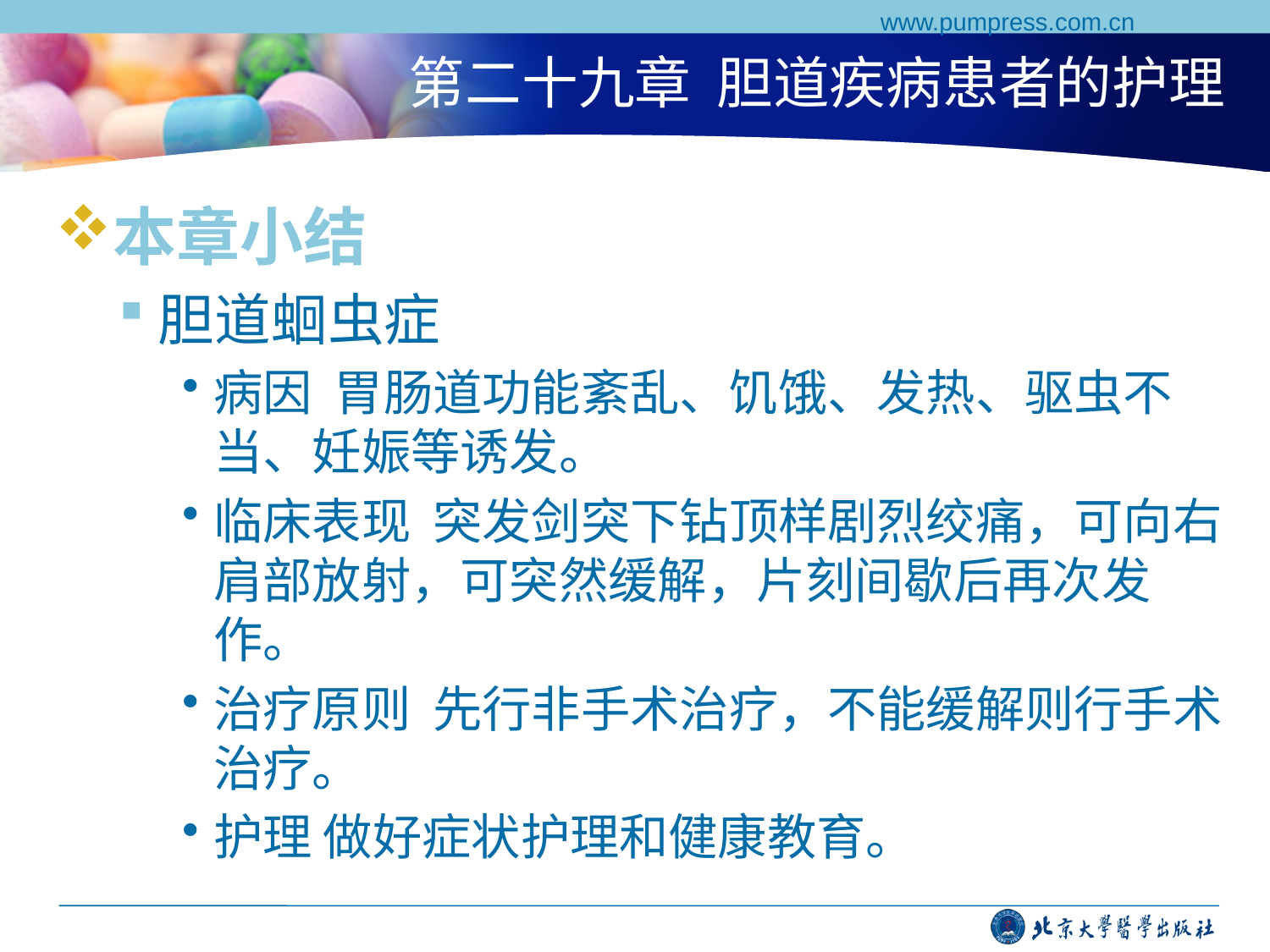

www.pumpress.com.cn
# 第二十九章  胆道疾病患者的护理
本章小结
胆道蛔虫症
病因  胃肠道功能紊乱、饥饿、发热、驱虫不当、妊娠等诱发。
临床表现  突发剑突下钻顶样剧烈绞痛，可向右肩部放射，可突然缓解，片刻间歇后再次发作。
治疗原则  先行非手术治疗，不能缓解则行手术治疗。
护理 做好症状护理和健康教育。